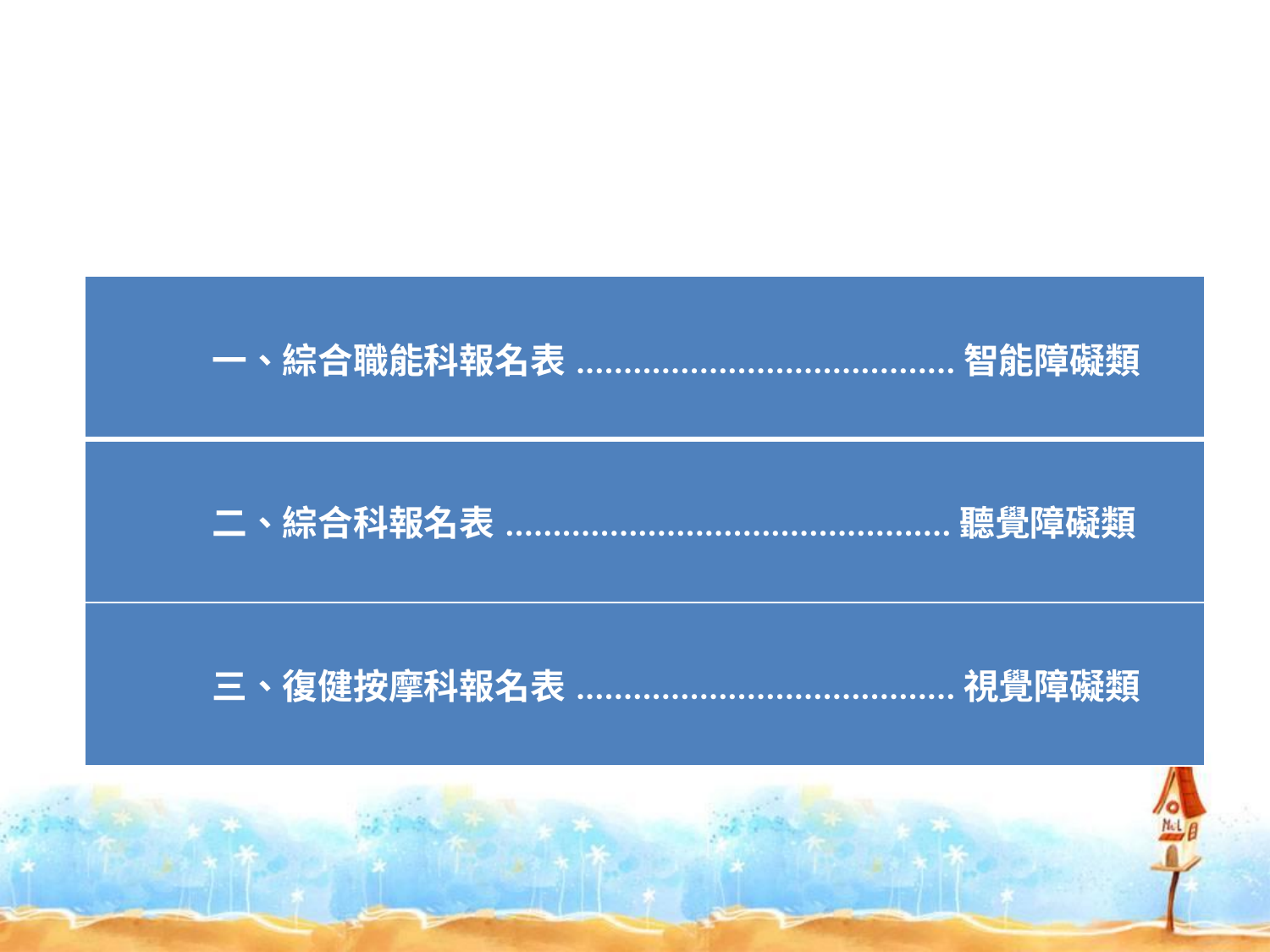

#
| 一、綜合職能科報名表........................................智能障礙類 |
| --- |
| 二、綜合科報名表...............................................聽覺障礙類 |
| 三、復健按摩科報名表........................................視覺障礙類 |